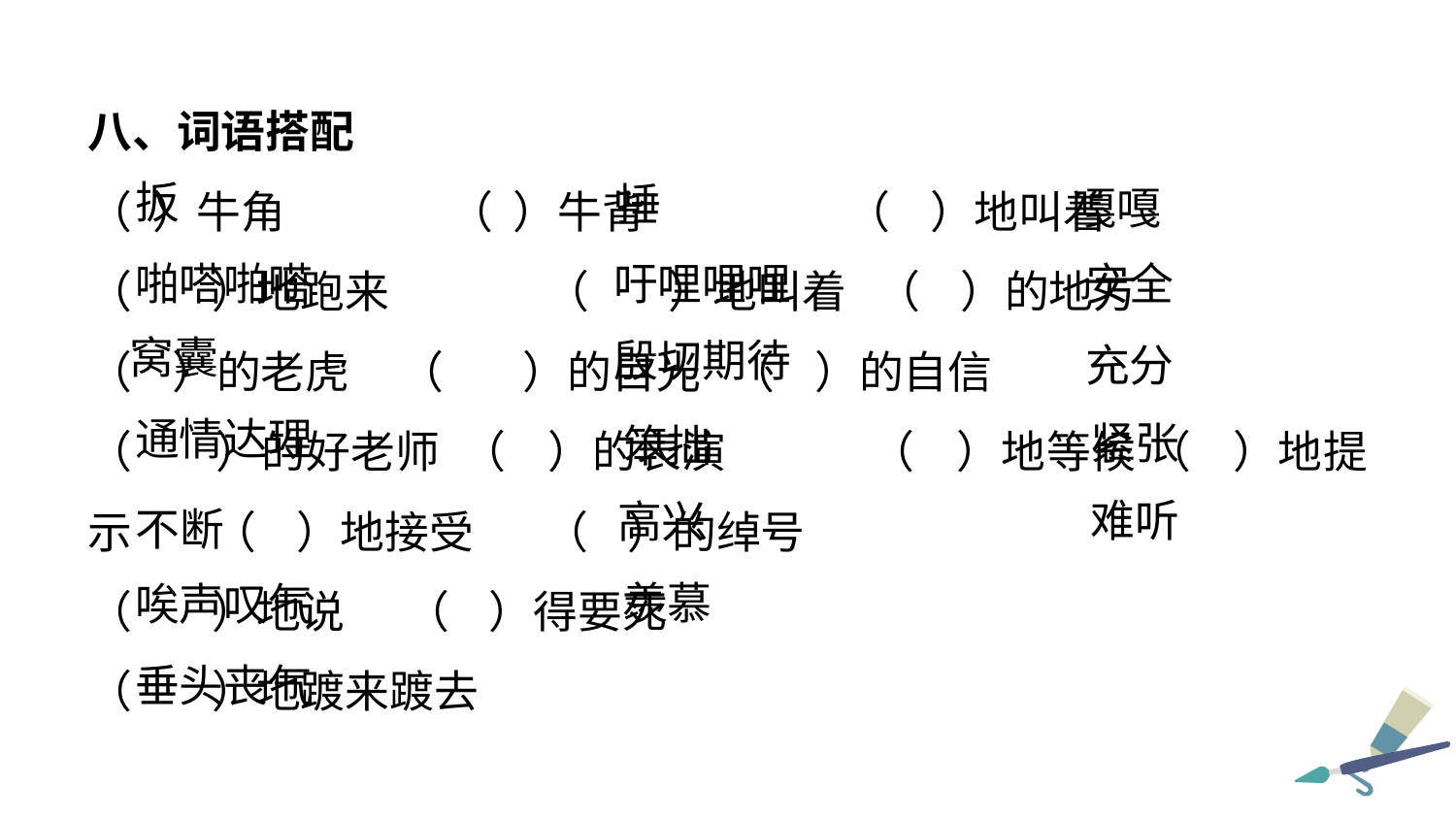

八、词语搭配
（  ）牛角	       （  ）牛背 		   （    ）地叫着
（        ）地跑来	  （        ）地叫着   （    ）的地方
（    ）的老虎 	  （        ）的目光   （    ）的自信
（        ）的好老师  （    ）的表演	    （    ）地等候 （    ）地提示        （    ）地接受       （    ）的绰号
（        ）地说      （    ）得要死
（        ）地踱来踱去
扳
捶
嘎嘎
啪嗒啪嗒
吁哩哩哩
安全
窝囊
殷切期待
充分
通情达理
紧张
笨拙
难听
高兴
不断
羡慕
唉声叹气
垂头丧气